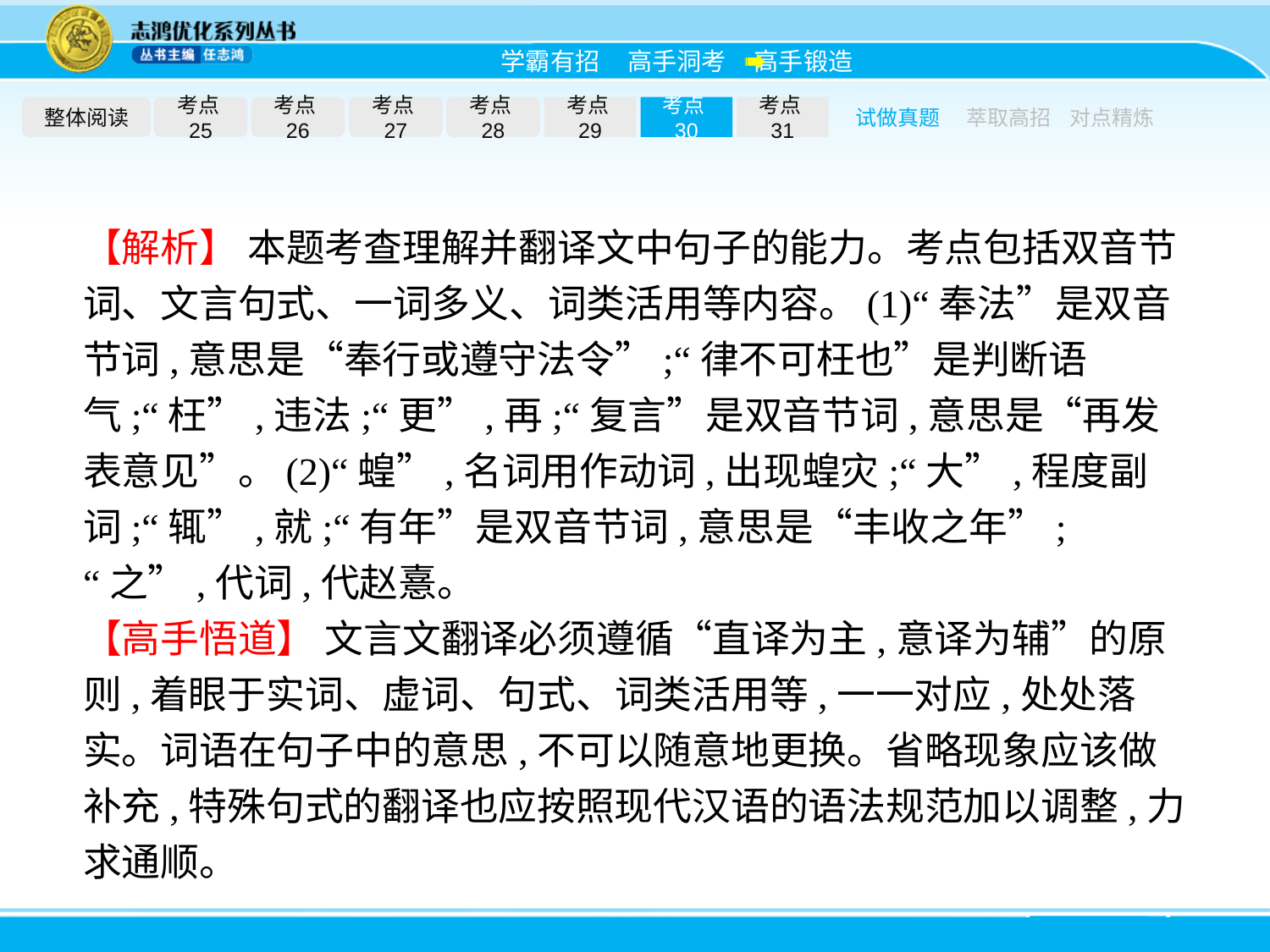

整体阅读
考点25
考点26
考点27
考点28
考点29
考点30
考点31
试做真题
萃取高招
对点精炼
【解析】 本题考查理解并翻译文中句子的能力。考点包括双音节词、文言句式、一词多义、词类活用等内容。(1)“奉法”是双音节词,意思是“奉行或遵守法令”;“律不可枉也”是判断语气;“枉”,违法;“更”,再;“复言”是双音节词,意思是“再发表意见”。(2)“蝗”,名词用作动词,出现蝗灾;“大”,程度副词;“辄”,就;“有年”是双音节词,意思是“丰收之年”;“之”,代词,代赵憙。
【高手悟道】 文言文翻译必须遵循“直译为主,意译为辅”的原则,着眼于实词、虚词、句式、词类活用等,一一对应,处处落实。词语在句子中的意思,不可以随意地更换。省略现象应该做补充,特殊句式的翻译也应按照现代汉语的语法规范加以调整,力求通顺。